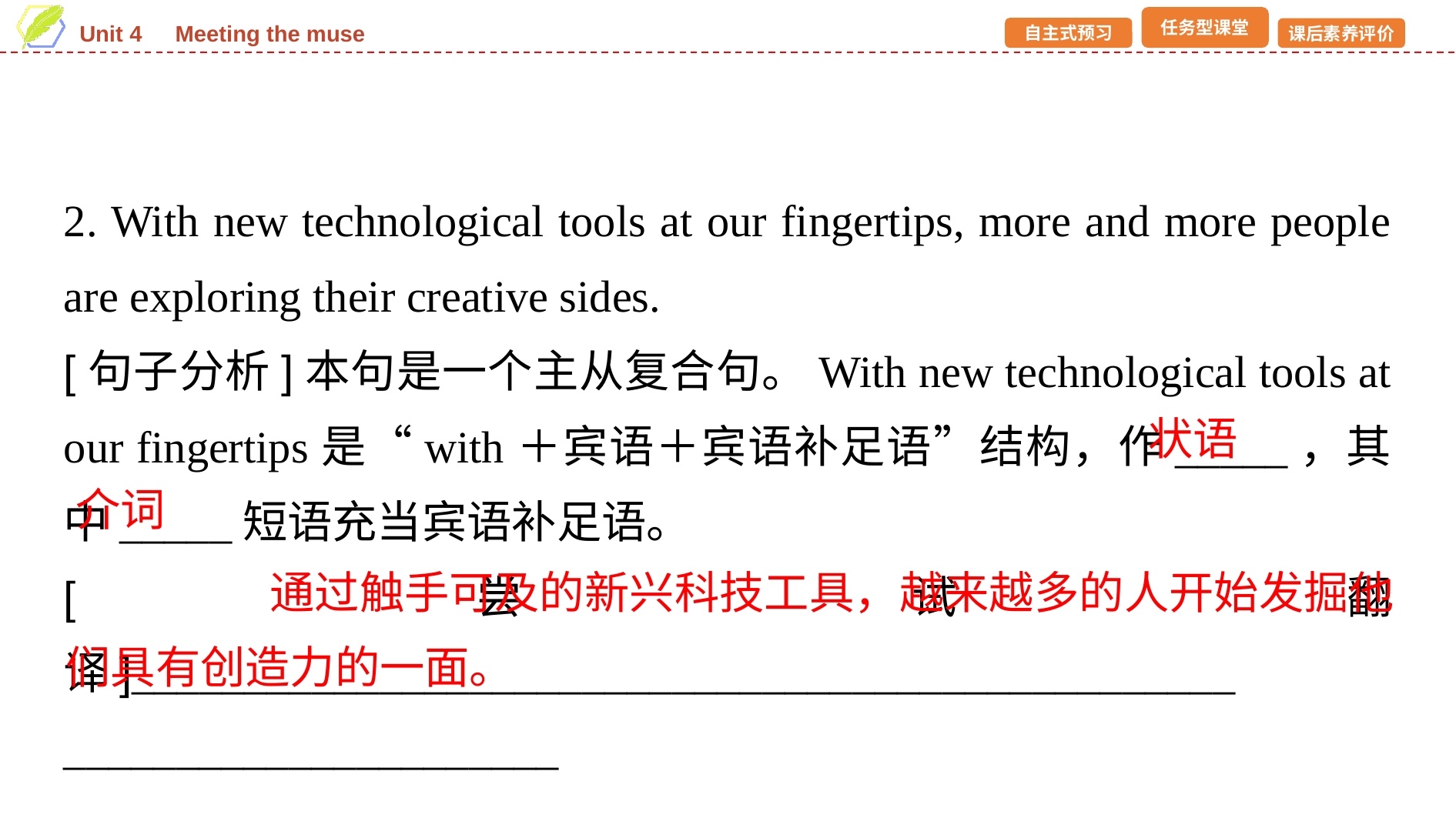

2. With new technological tools at our fingertips, more and more people are exploring their creative sides.
[句子分析]本句是一个主从复合句。With new technological tools at our fingertips是“with＋宾语＋宾语补足语”结构，作_____，其中_____短语充当宾语补足语。
[尝试翻译]_________________________________________________
______________________
状语
介词
                   通过触手可及的新兴科技工具，越来越多的人开始发掘他们具有创造力的一面。